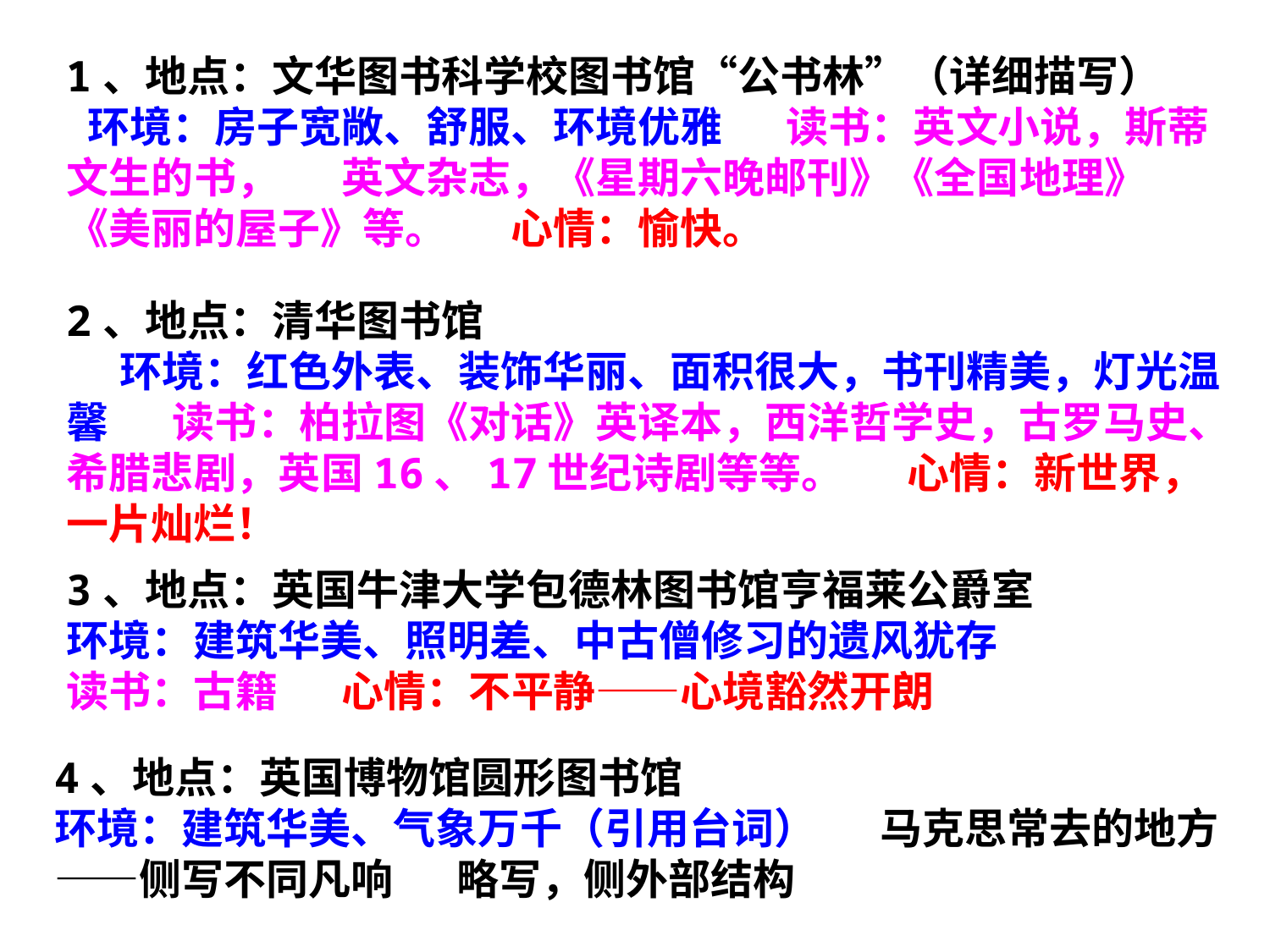

1、地点：文华图书科学校图书馆“公书林”（详细描写）   环境：房子宽敞、舒服、环境优雅   读书：英文小说，斯蒂文生的书，   英文杂志，《星期六晚邮刊》《全国地理》《美丽的屋子》等。   心情：愉快。
2、地点：清华图书馆
  环境：红色外表、装饰华丽、面积很大，书刊精美，灯光温馨   读书：柏拉图《对话》英译本，西洋哲学史，古罗马史、希腊悲剧，英国16、17世纪诗剧等等。   心情：新世界，一片灿烂！
3、地点：英国牛津大学包德林图书馆亨福莱公爵室
环境：建筑华美、照明差、中古僧修习的遗风犹存
读书：古籍   心情：不平静——心境豁然开朗
4、地点：英国博物馆圆形图书馆
环境：建筑华美、气象万千（引用台词）   马克思常去的地方——侧写不同凡响   略写，侧外部结构